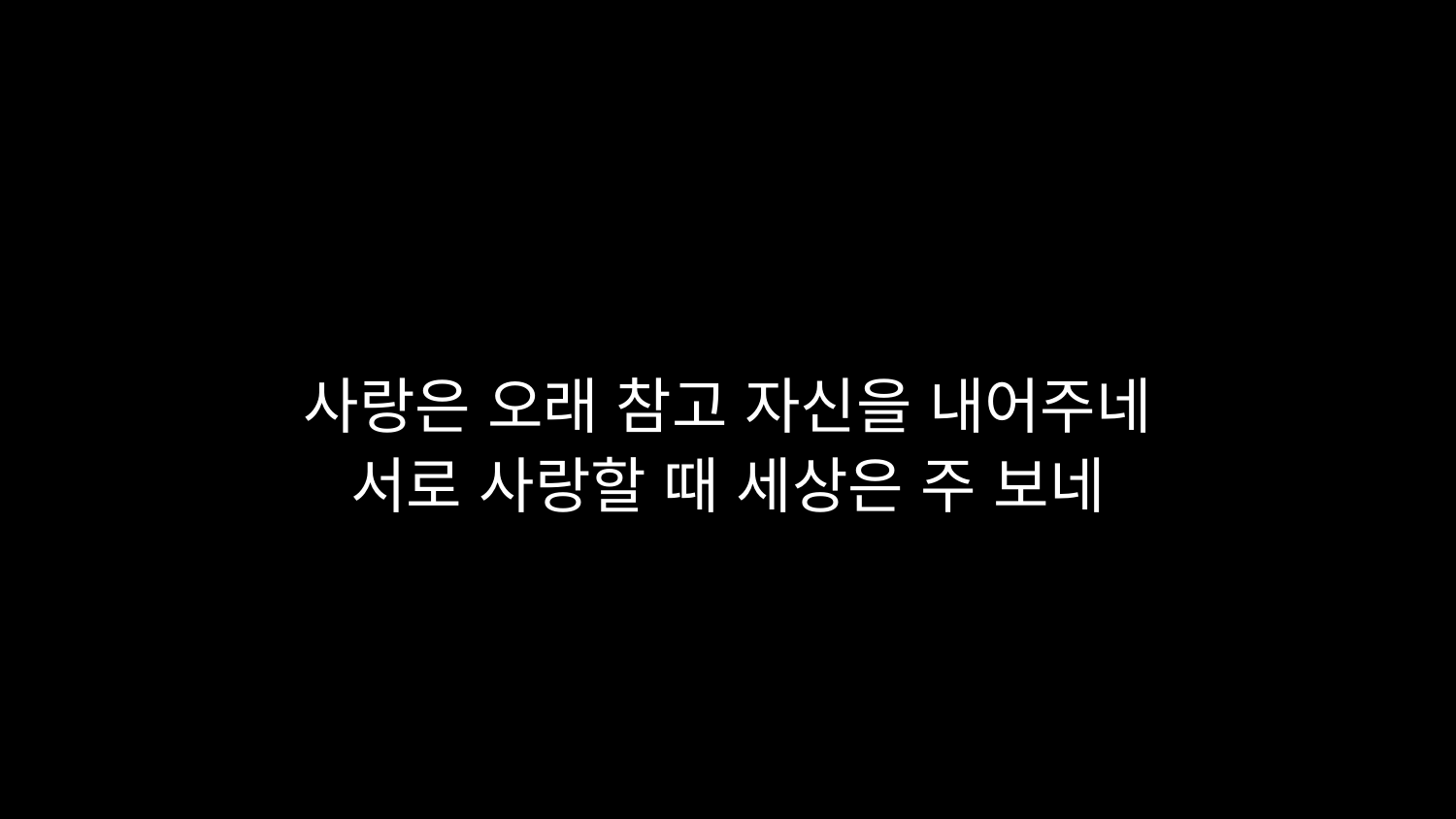

# 사랑은 오래 참고 자신을 내어주네 서로 사랑할 때 세상은 주 보네